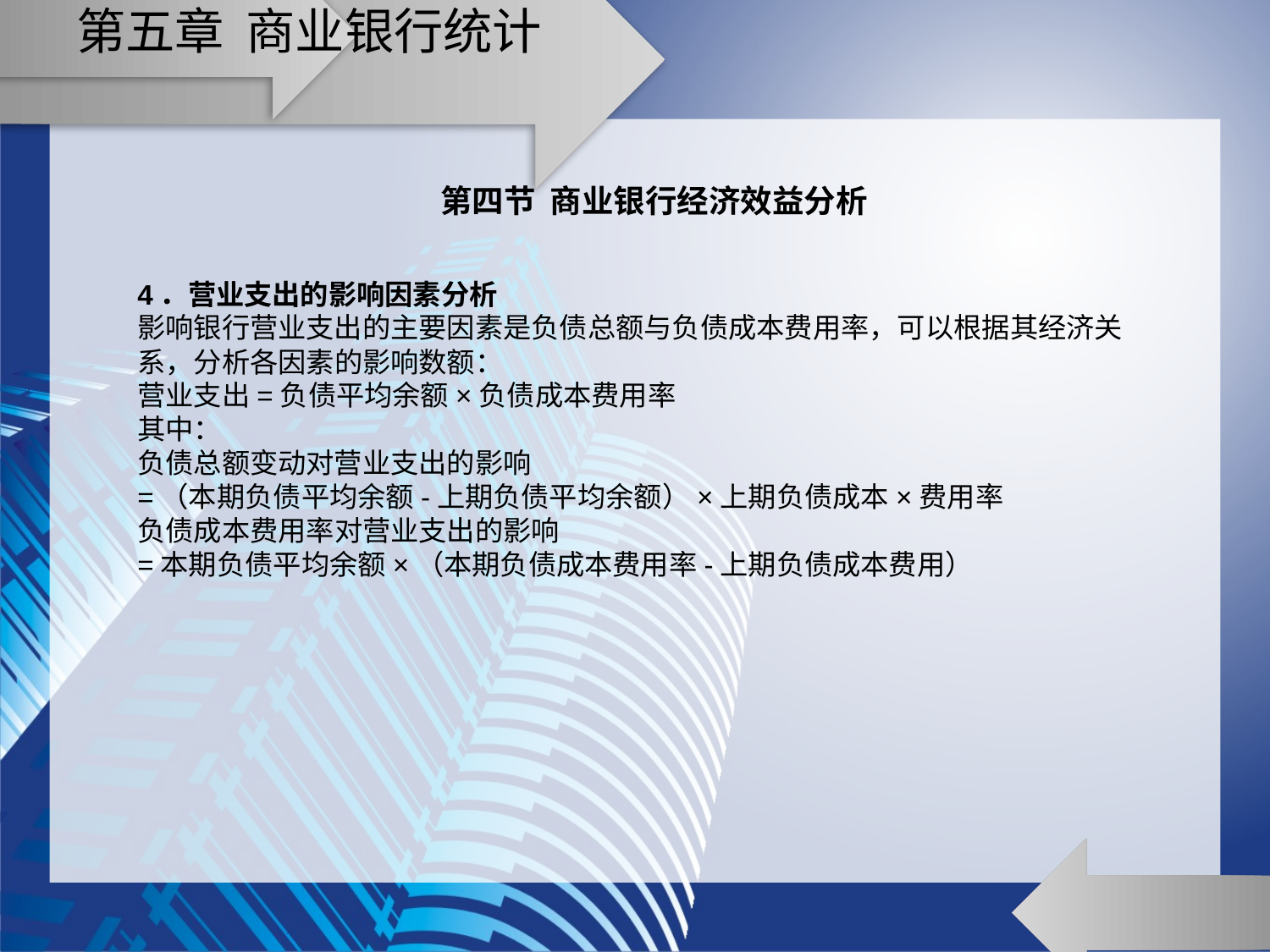

# 第五章  商业银行统计
第四节  商业银行经济效益分析
4．营业支出的影响因素分析
影响银行营业支出的主要因素是负债总额与负债成本费用率，可以根据其经济关系，分析各因素的影响数额：
营业支出=负债平均余额×负债成本费用率
其中：
负债总额变动对营业支出的影响
=（本期负债平均余额-上期负债平均余额）×上期负债成本×费用率
负债成本费用率对营业支出的影响
=本期负债平均余额×（本期负债成本费用率-上期负债成本费用）